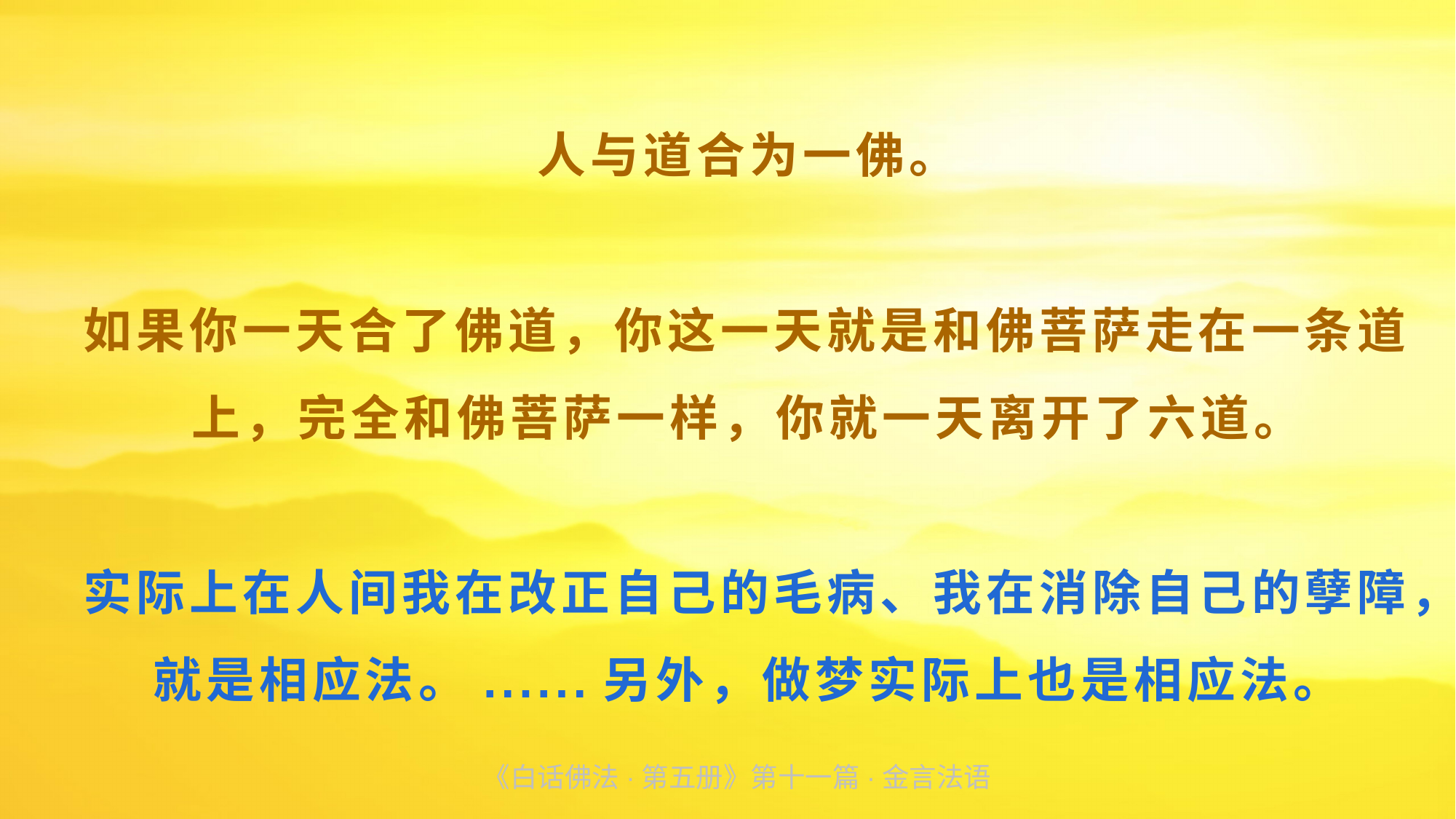

人与道合为一佛。

如果你一天合了佛道，你这一天就是和佛菩萨走在一条道上，完全和佛菩萨一样，你就一天离开了六道。

实际上在人间我在改正自己的毛病、我在消除自己的孽障，就是相应法。......另外，做梦实际上也是相应法。
  《白话佛法·第五册》第十一篇·金言法语